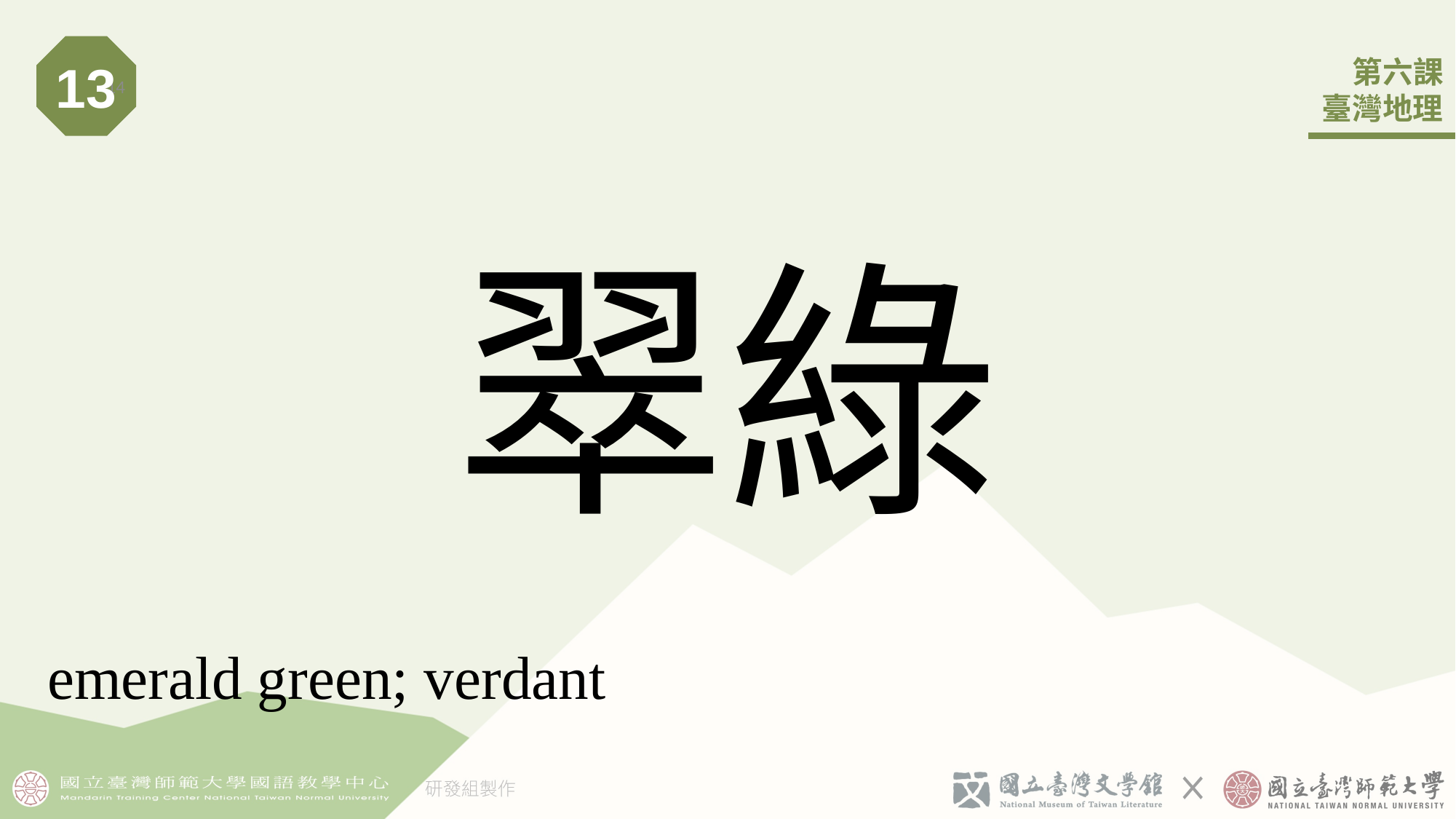

13
14
# 翠綠
emerald green; verdant